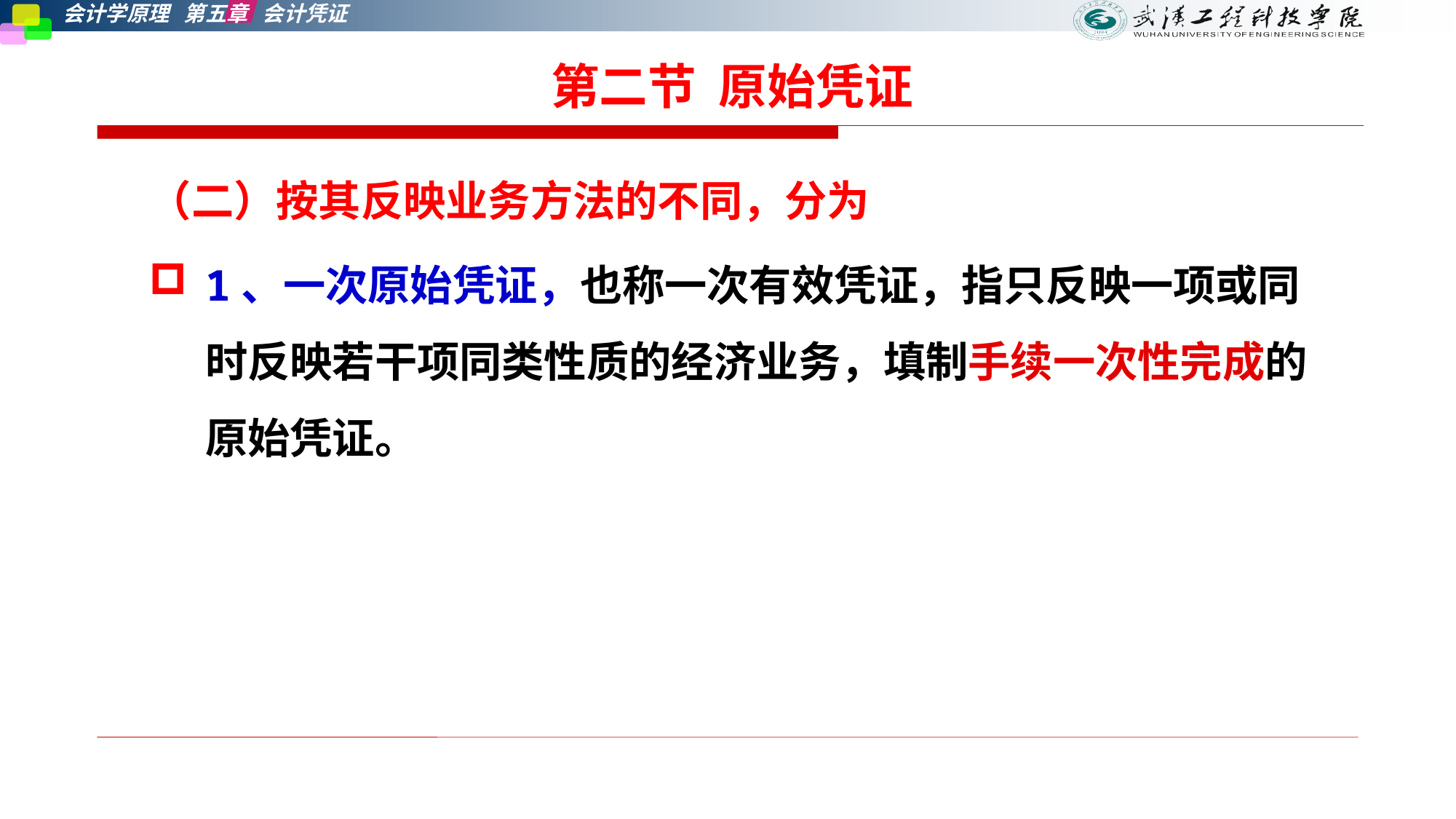

# 第二节  原始凭证
（二）按其反映业务方法的不同，分为
1、一次原始凭证，也称一次有效凭证，指只反映一项或同时反映若干项同类性质的经济业务，填制手续一次性完成的原始凭证。